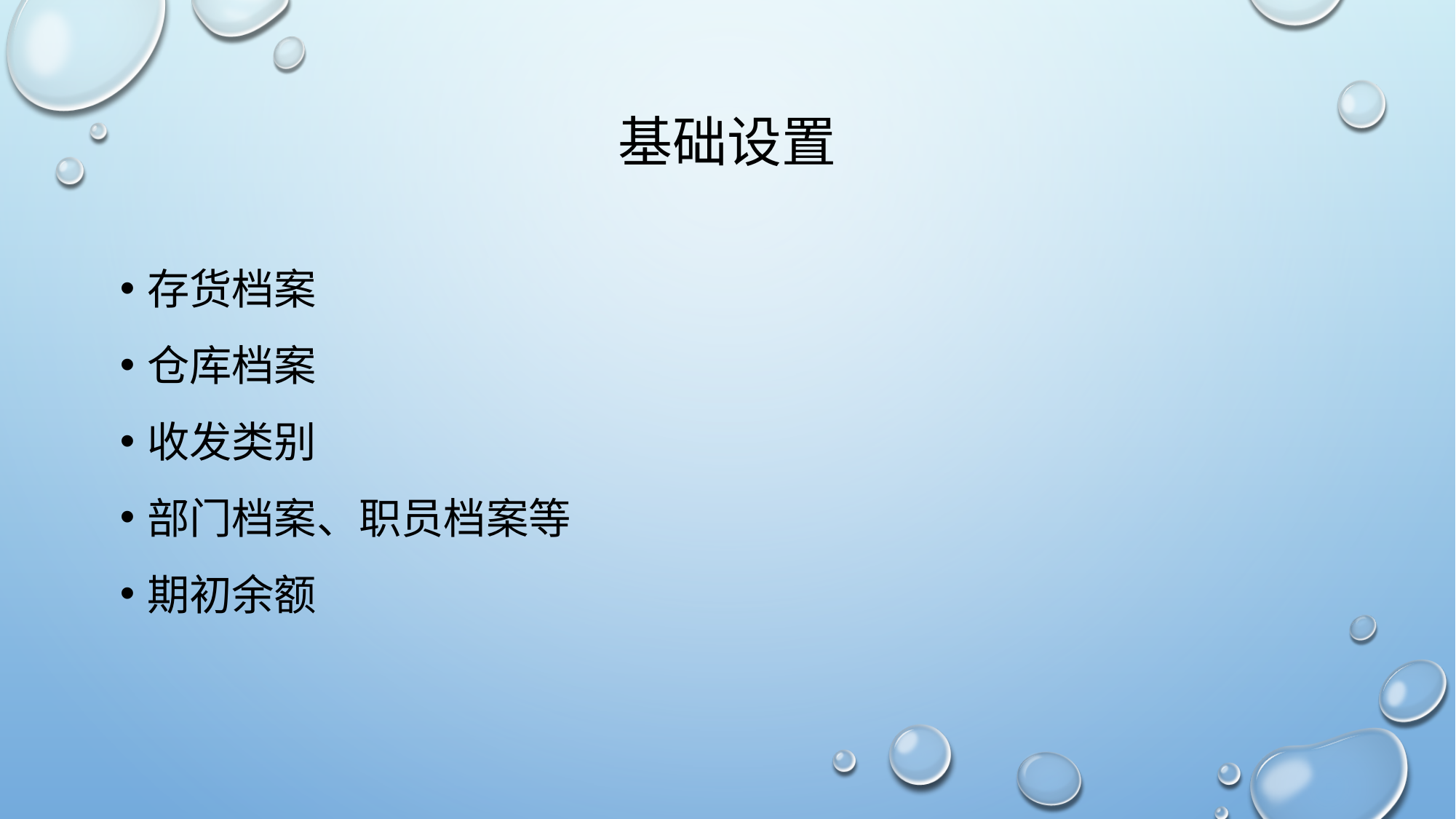

# 基础设置
存货档案
仓库档案
收发类别
部门档案、职员档案等
期初余额